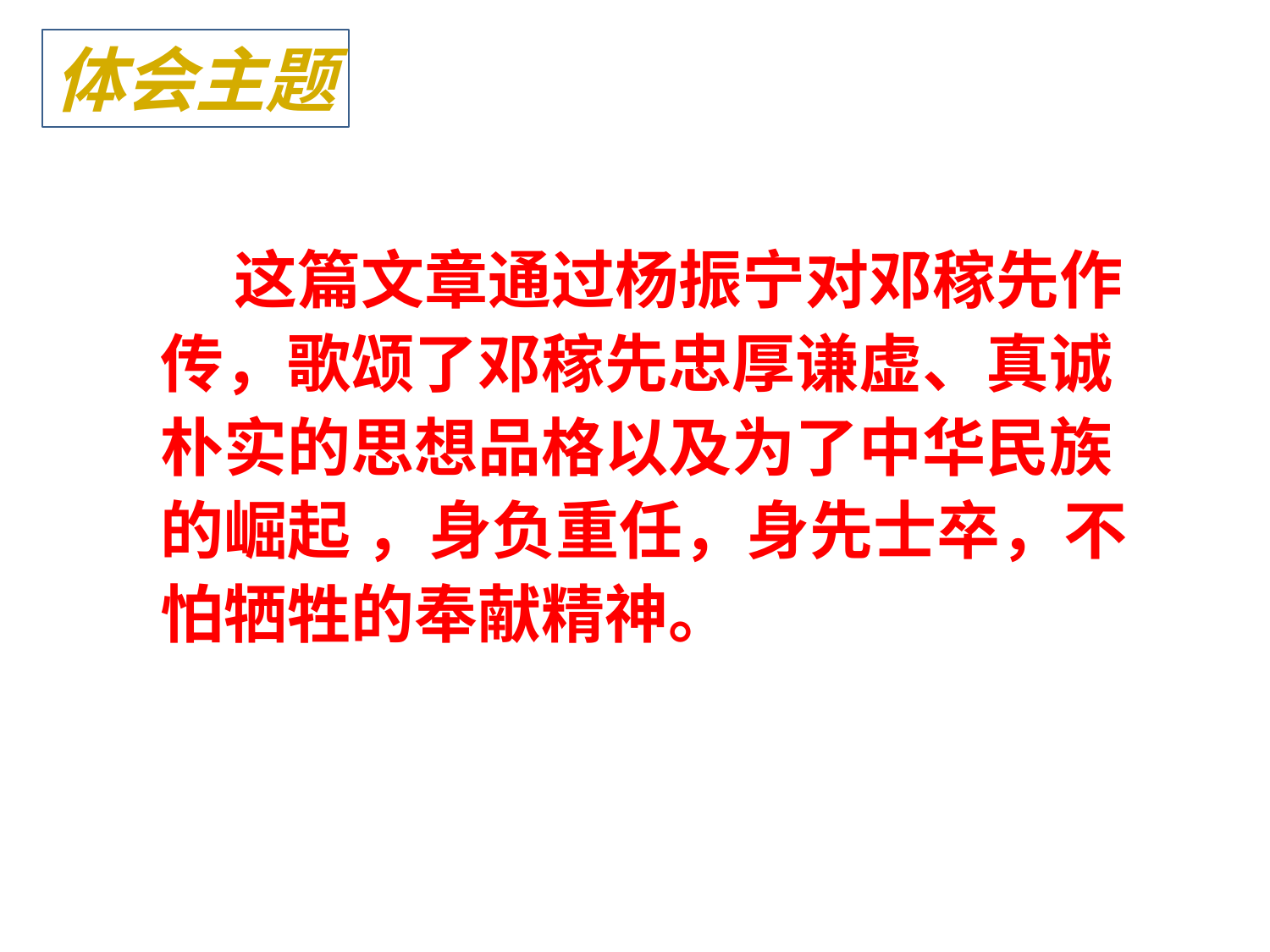

体会主题
    这篇文章通过杨振宁对邓稼先作传，歌颂了邓稼先忠厚谦虚、真诚朴实的思想品格以及为了中华民族的崛起 ，身负重任，身先士卒，不怕牺牲的奉献精神。